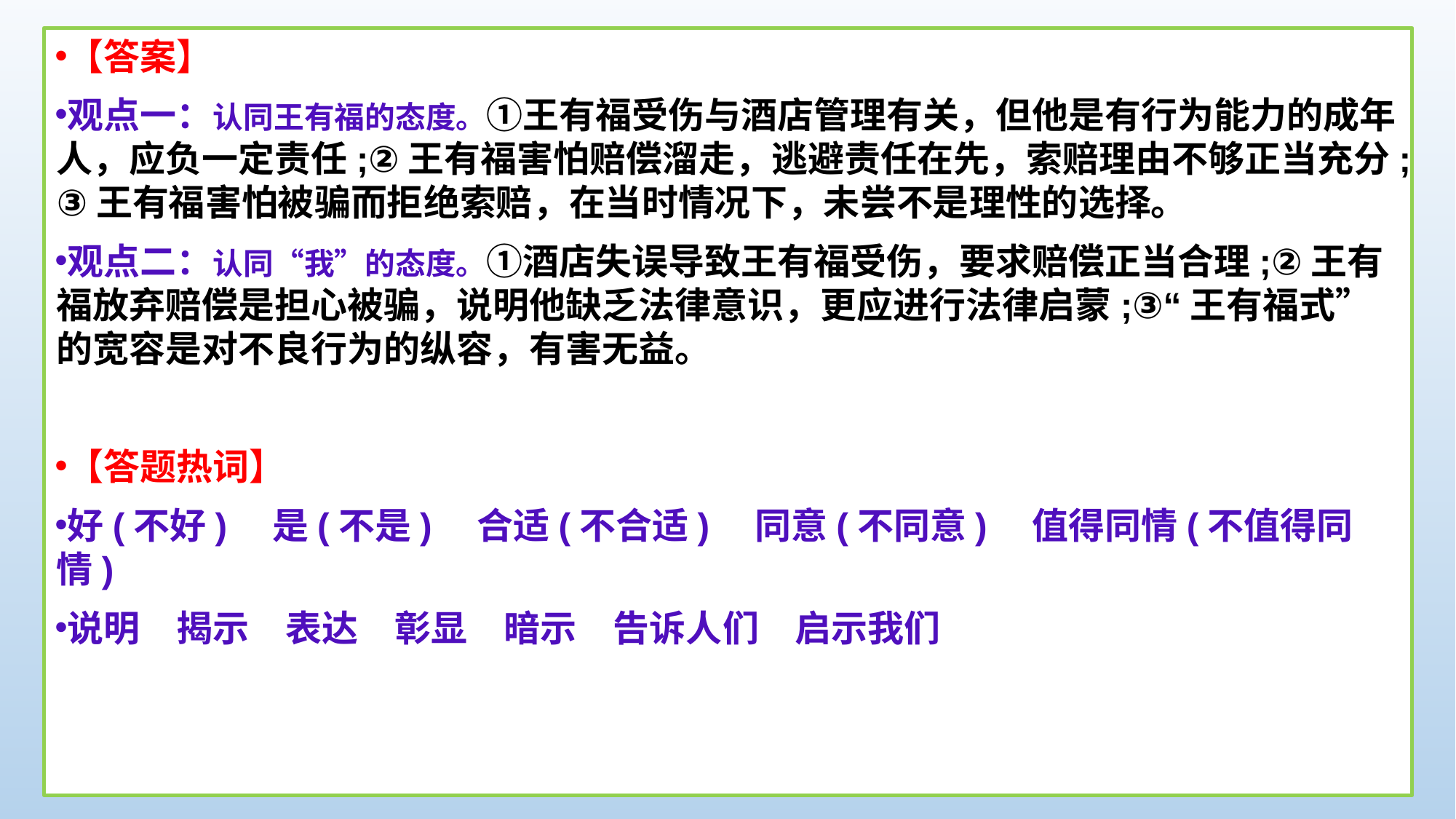

【答案】
观点一：认同王有福的态度。①王有福受伤与酒店管理有关，但他是有行为能力的成年人，应负一定责任;②王有福害怕赔偿溜走，逃避责任在先，索赔理由不够正当充分;③王有福害怕被骗而拒绝索赔，在当时情况下，未尝不是理性的选择。
观点二：认同“我”的态度。①酒店失误导致王有福受伤，要求赔偿正当合理;②王有福放弃赔偿是担心被骗，说明他缺乏法律意识，更应进行法律启蒙;③“王有福式”的宽容是对不良行为的纵容，有害无益。

【答题热词】
好(不好)　是(不是)　合适(不合适)　同意(不同意)　值得同情(不值得同情)
说明　揭示　表达　彰显　暗示　告诉人们　启示我们